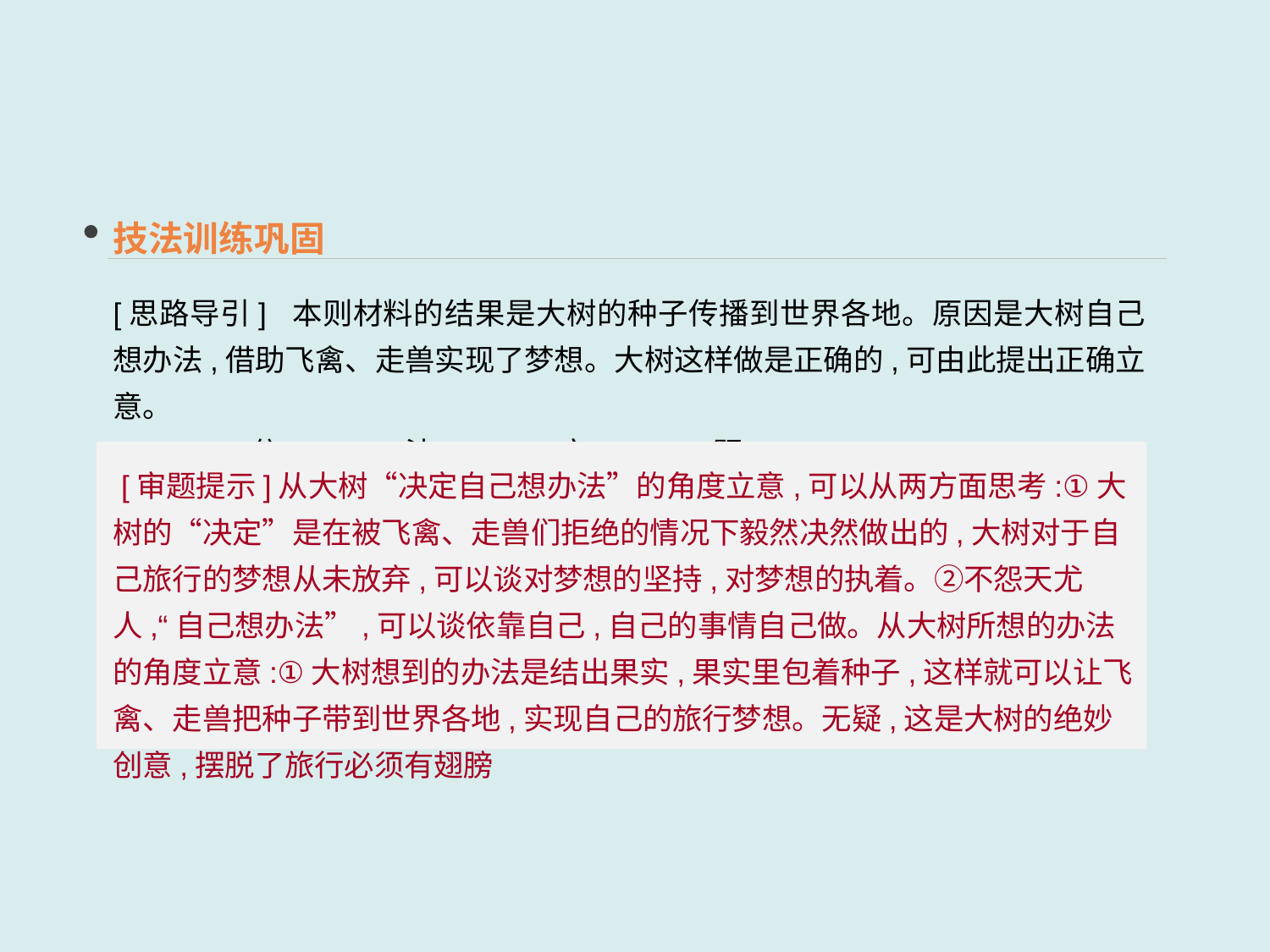

技法训练巩固

[思路导引]  本则材料的结果是大树的种子传播到世界各地。原因是大树自己想办法,借助飞禽、走兽实现了梦想。大树这样做是正确的,可由此提出正确立意。
[依法审题]   _________________________________________________________________

 [审题提示]从大树“决定自己想办法”的角度立意,可以从两方面思考:①大树的“决定”是在被飞禽、走兽们拒绝的情况下毅然决然做出的,大树对于自己旅行的梦想从未放弃,可以谈对梦想的坚持,对梦想的执着。②不怨天尤人,“自己想办法”,可以谈依靠自己,自己的事情自己做。从大树所想的办法的角度立意:①大树想到的办法是结出果实,果实里包着种子,这样就可以让飞禽、走兽把种子带到世界各地,实现自己的旅行梦想。无疑,这是大树的绝妙创意,摆脱了旅行必须有翅膀